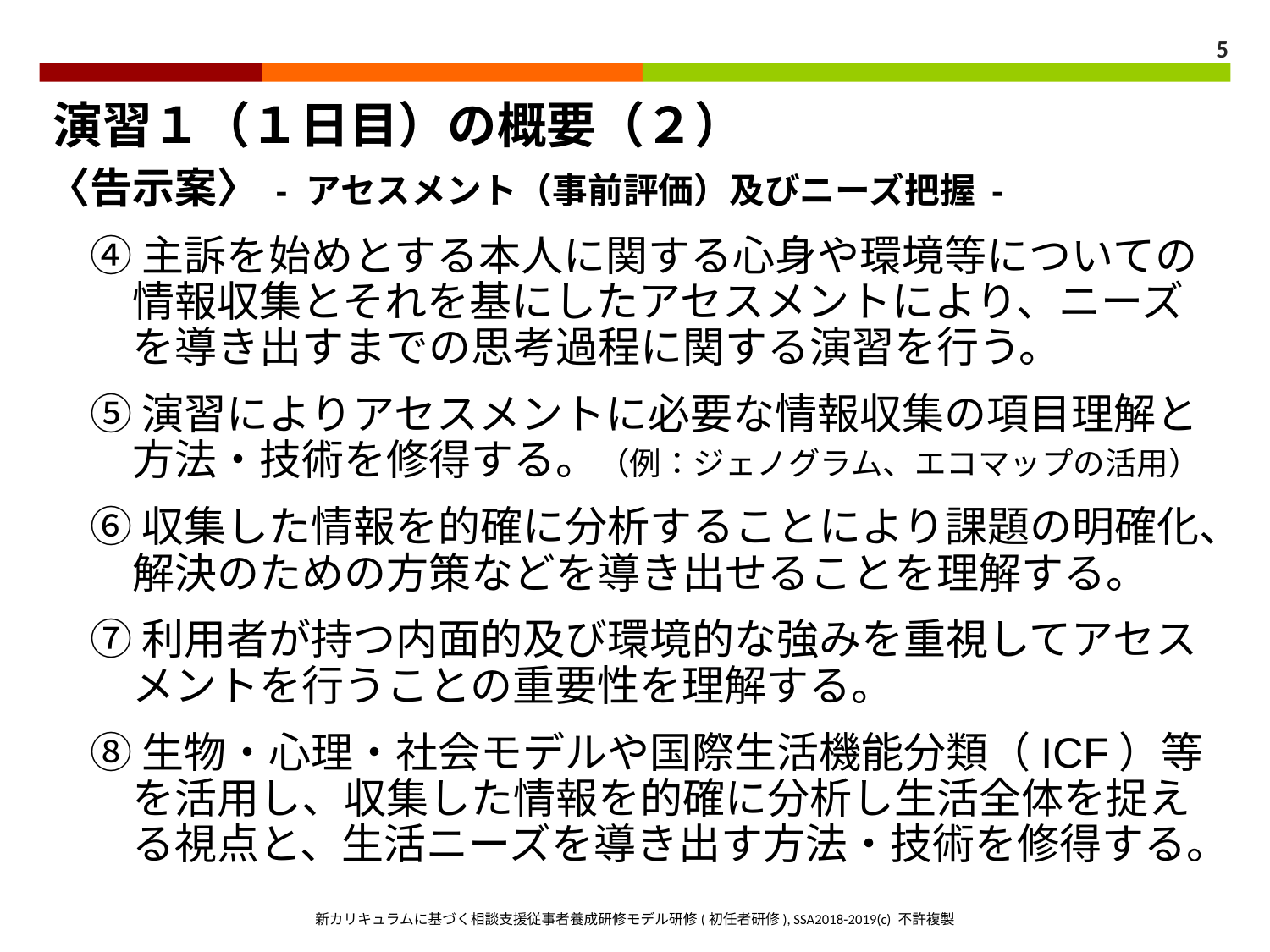

5
演習１（１日目）の概要（２）
〈告示案〉 - アセスメント（事前評価）及びニーズ把握 -

　④ 主訴を始めとする本人に関する心身や環境等についての
　　情報収集とそれを基にしたアセスメントにより、ニーズ
　　を導き出すまでの思考過程に関する演習を行う。

　⑤ 演習によりアセスメントに必要な情報収集の項目理解と
　　方法・技術を修得する。（例：ジェノグラム、エコマップの活用）

　⑥ 収集した情報を的確に分析することにより課題の明確化、
　　解決のための方策などを導き出せることを理解する。

　⑦ 利用者が持つ内面的及び環境的な強みを重視してアセス
　　メントを行うことの重要性を理解する。

　⑧ 生物・心理・社会モデルや国際生活機能分類（ICF）等
　　を活用し、収集した情報を的確に分析し生活全体を捉え
　　る視点と、生活ニーズを導き出す方法・技術を修得する。
新カリキュラムに基づく相談支援従事者養成研修モデル研修(初任者研修), SSA2018-2019(c) 不許複製